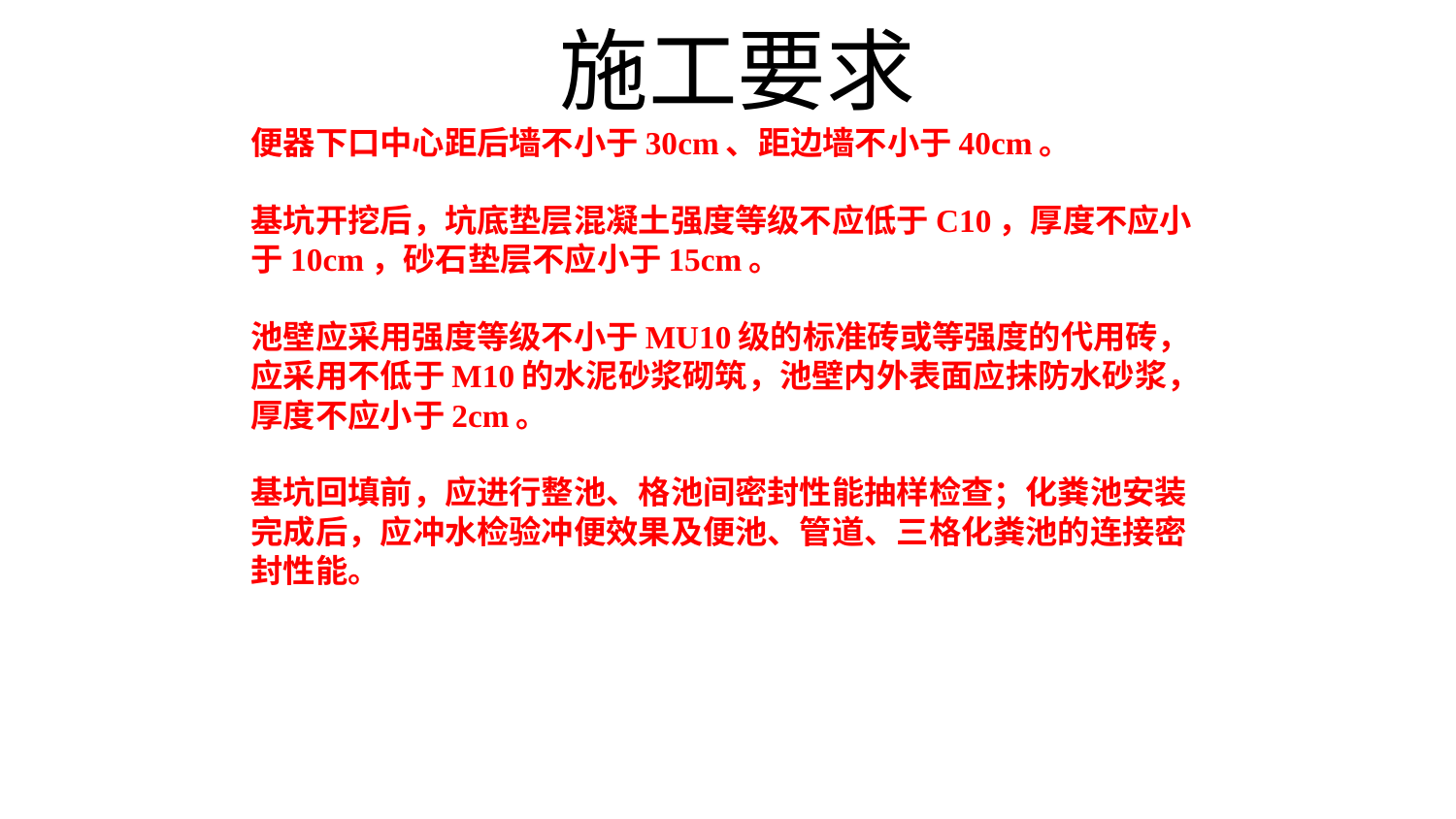

# 施工要求

便器下口中心距后墙不小于30cm、距边墙不小于40cm。

基坑开挖后，坑底垫层混凝土强度等级不应低于C10，厚度不应小于10cm，砂石垫层不应小于15cm。

池壁应采用强度等级不小于MU10级的标准砖或等强度的代用砖，应采用不低于M10的水泥砂浆砌筑，池壁内外表面应抹防水砂浆，厚度不应小于2cm。

基坑回填前，应进行整池、格池间密封性能抽样检查；化粪池安装完成后，应冲水检验冲便效果及便池、管道、三格化粪池的连接密封性能。